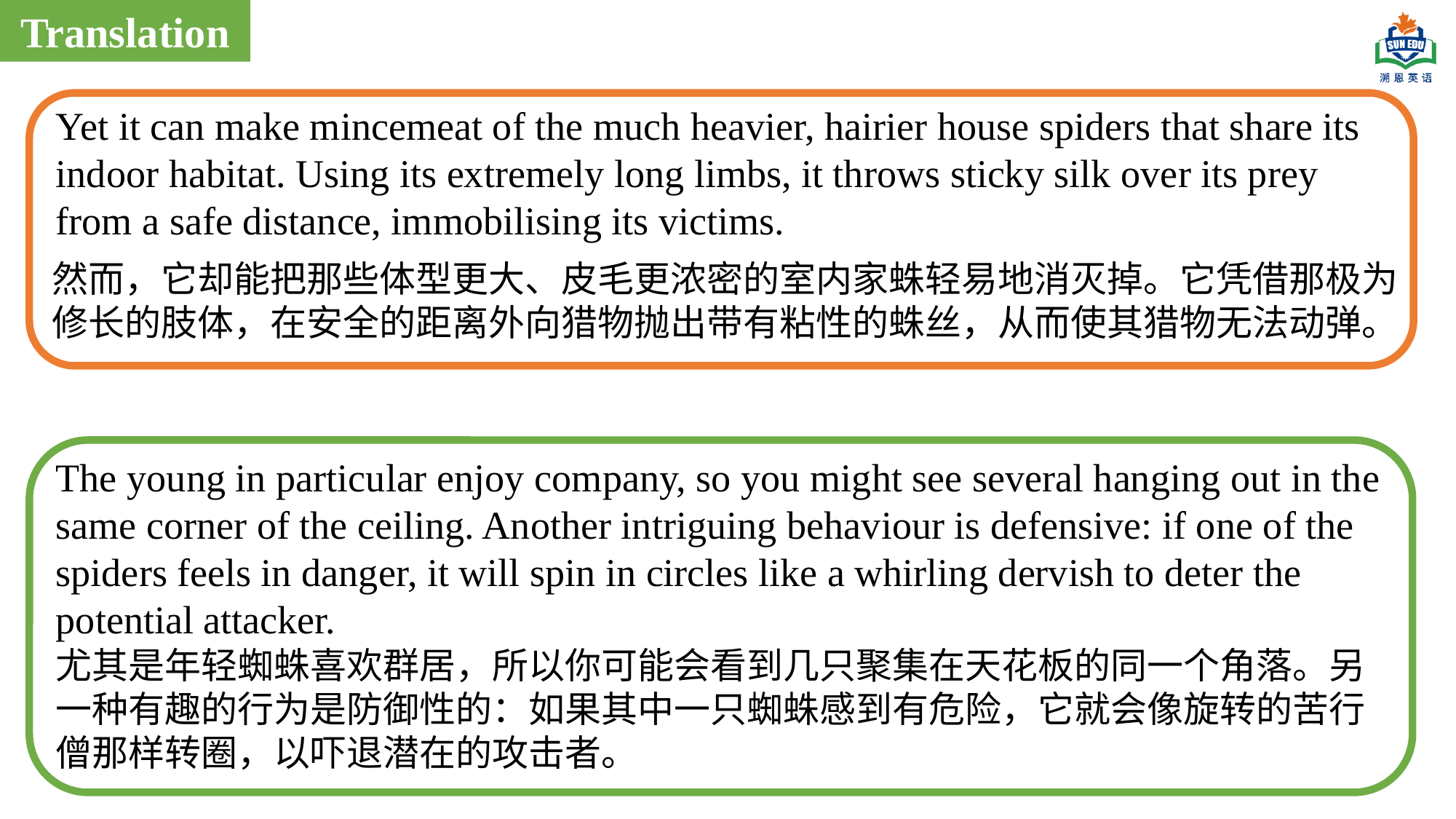

Translation

Yet it can make mincemeat of the much heavier, hairier house spiders that share its indoor habitat. Using its extremely long limbs, it throws sticky silk over its prey from a safe distance, immobilising its victims.

然而，它却能把那些体型更大、皮毛更浓密的室内家蛛轻易地消灭掉。它凭借那极为修长的肢体，在安全的距离外向猎物抛出带有粘性的蛛丝，从而使其猎物无法动弹。

The young in particular enjoy company, so you might see several hanging out in the same corner of the ceiling. Another intriguing behaviour is defensive: if one of the spiders feels in danger, it will spin in circles like a whirling dervish to deter the potential attacker.

尤其是年轻蜘蛛喜欢群居，所以你可能会看到几只聚集在天花板的同一个角落。另一种有趣的行为是防御性的：如果其中一只蜘蛛感到有危险，它就会像旋转的苦行僧那样转圈，以吓退潜在的攻击者。